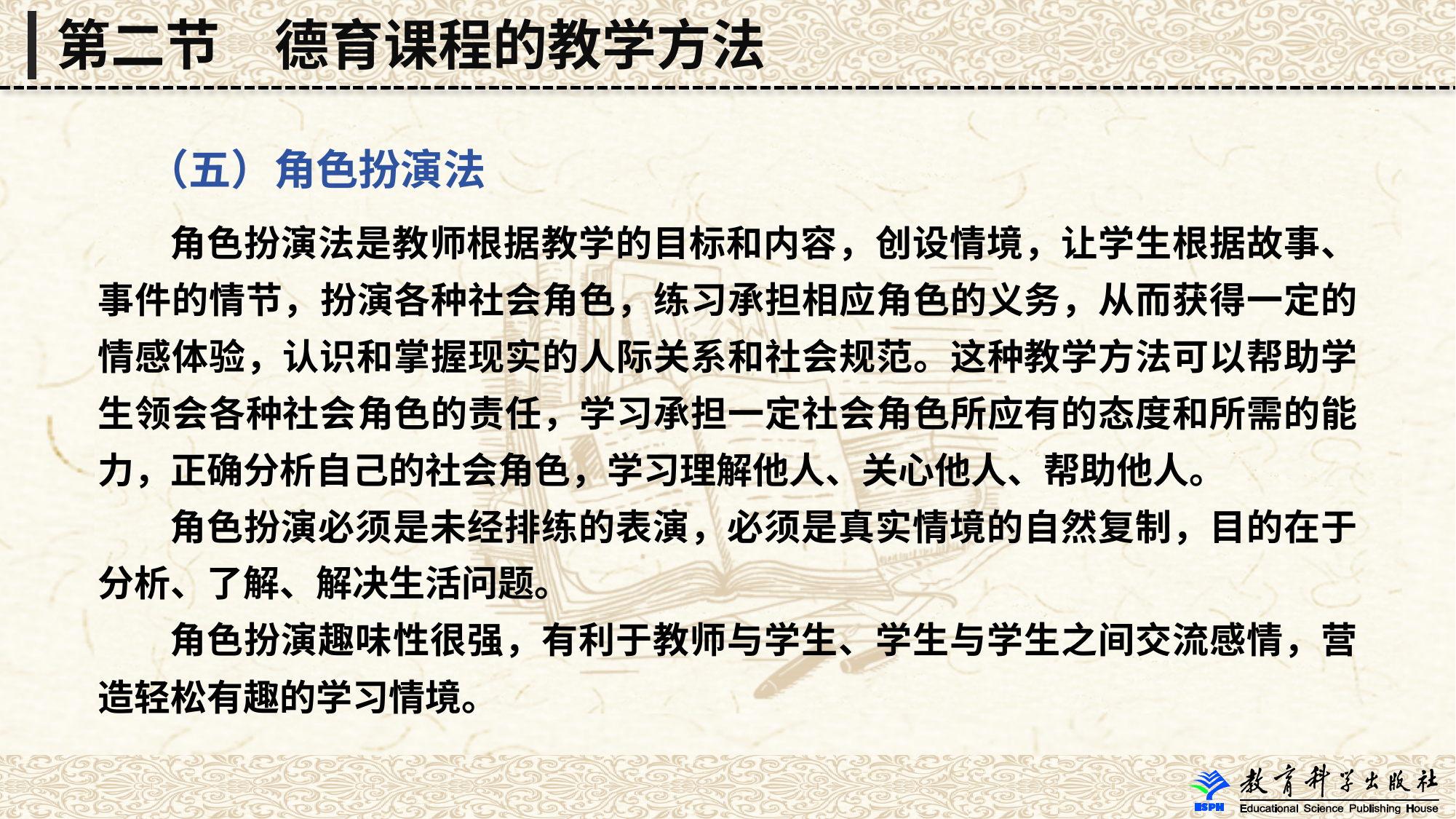

第二节　德育课程的教学方法
    （五）角色扮演法

       角色扮演法是教师根据教学的目标和内容，创设情境，让学生根据故事、事件的情节，扮演各种社会角色，练习承担相应角色的义务，从而获得一定的情感体验，认识和掌握现实的人际关系和社会规范。这种教学方法可以帮助学生领会各种社会角色的责任，学习承担一定社会角色所应有的态度和所需的能力，正确分析自己的社会角色，学习理解他人、关心他人、帮助他人。
       角色扮演必须是未经排练的表演，必须是真实情境的自然复制，目的在于分析、了解、解决生活问题。
       角色扮演趣味性很强，有利于教师与学生、学生与学生之间交流感情，营造轻松有趣的学习情境。